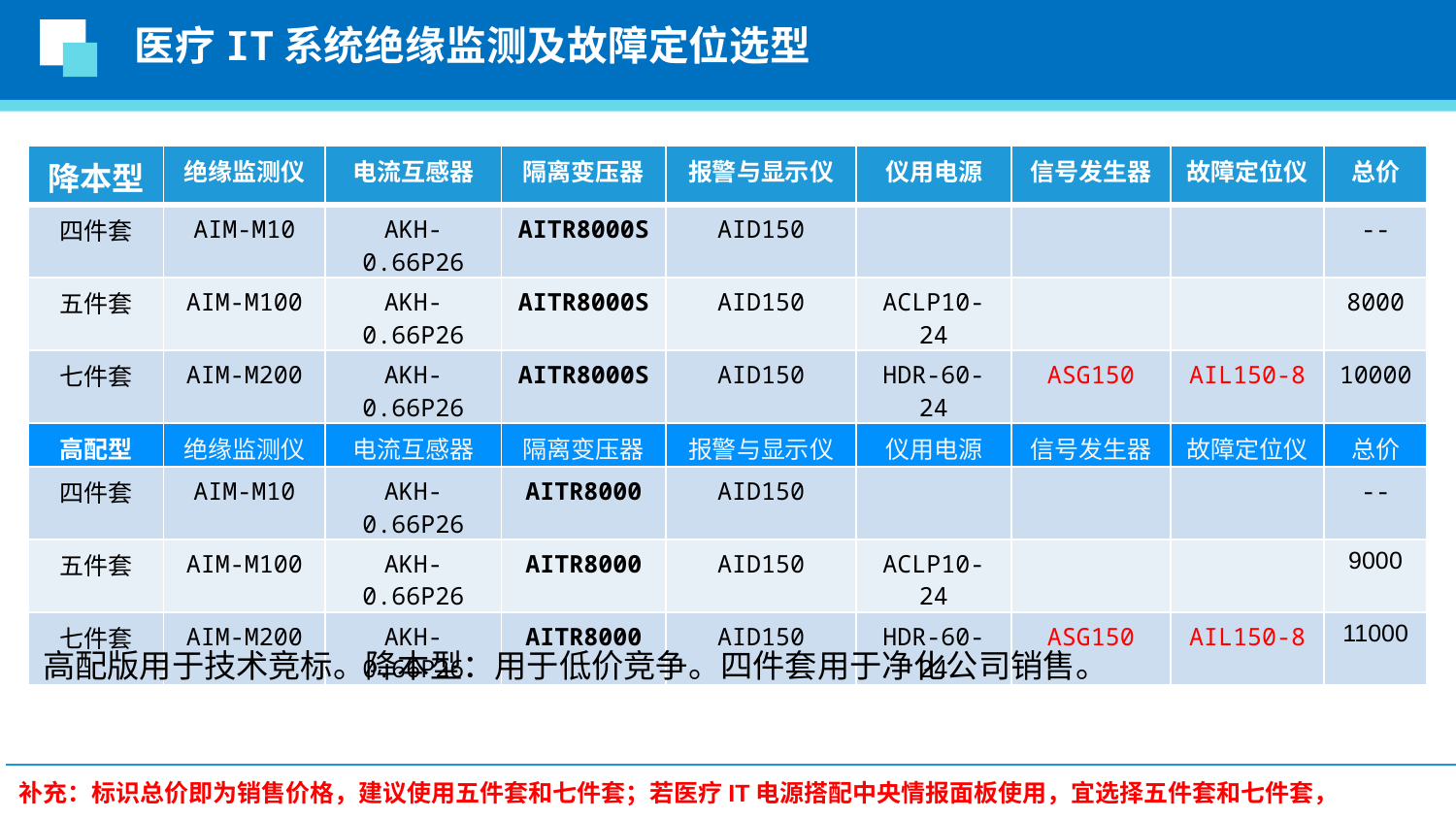

医疗IT系统绝缘监测及故障定位选型

| 降本型 | 绝缘监测仪 | 电流互感器 | 隔离变压器 | 报警与显示仪 | 仪用电源 | 信号发生器 | 故障定位仪 | 总价 |
| --- | --- | --- | --- | --- | --- | --- | --- | --- |
| 四件套 | AIM-M10 | AKH-0.66P26 | AITR8000S | AID150 |  |  |  | -- |
| 五件套 | AIM-M100 | AKH-0.66P26 | AITR8000S | AID150 | ACLP10-24 |  |  | 8000 |
| 七件套 | AIM-M200 | AKH-0.66P26 | AITR8000S | AID150 | HDR-60-24 | ASG150 | AIL150-8 | 10000 |
| 高配型 | 绝缘监测仪 | 电流互感器 | 隔离变压器 | 报警与显示仪 | 仪用电源 | 信号发生器 | 故障定位仪 | 总价 |
| 四件套 | AIM-M10 | AKH-0.66P26 | AITR8000 | AID150 |  |  |  | -- |
| 五件套 | AIM-M100 | AKH-0.66P26 | AITR8000 | AID150 | ACLP10-24 |  |  | 9000 |
| 七件套 | AIM-M200 | AKH-0.66P26 | AITR8000 | AID150 | HDR-60-24 | ASG150 | AIL150-8 | 11000 |
高配版用于技术竞标。降本型：用于低价竞争。四件套用于净化公司销售。
补充：标识总价即为销售价格，建议使用五件套和七件套；若医疗IT电源搭配中央情报面板使用，宜选择五件套和七件套，